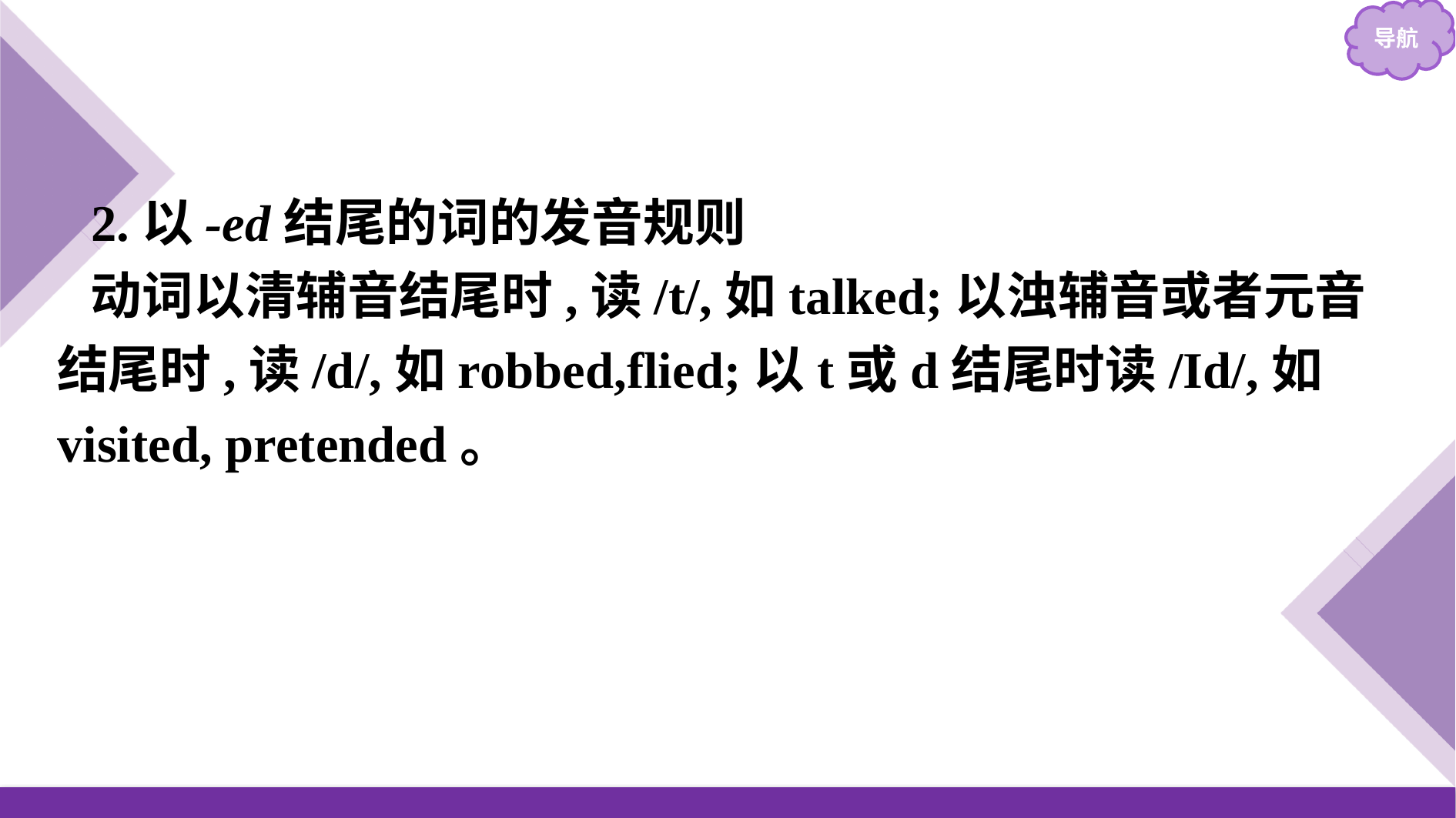

2.以-ed结尾的词的发音规则
动词以清辅音结尾时,读/t/,如talked;以浊辅音或者元音结尾时,读/d/,如robbed,flied;以t或d结尾时读/Id/,如visited, pretended。